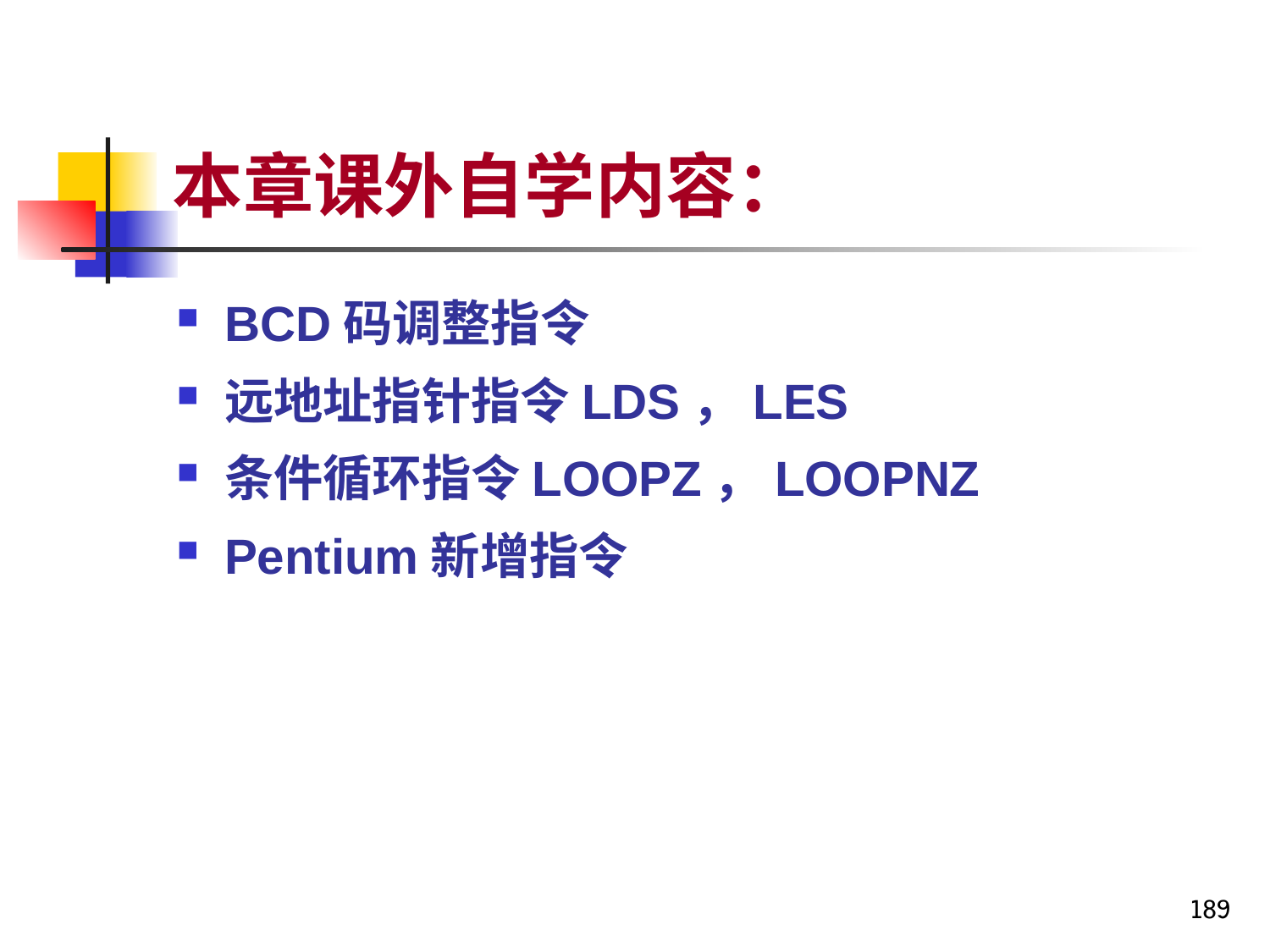

# 本章课外自学内容：
BCD码调整指令
远地址指针指令LDS，LES
条件循环指令LOOPZ，LOOPNZ
Pentium新增指令
189